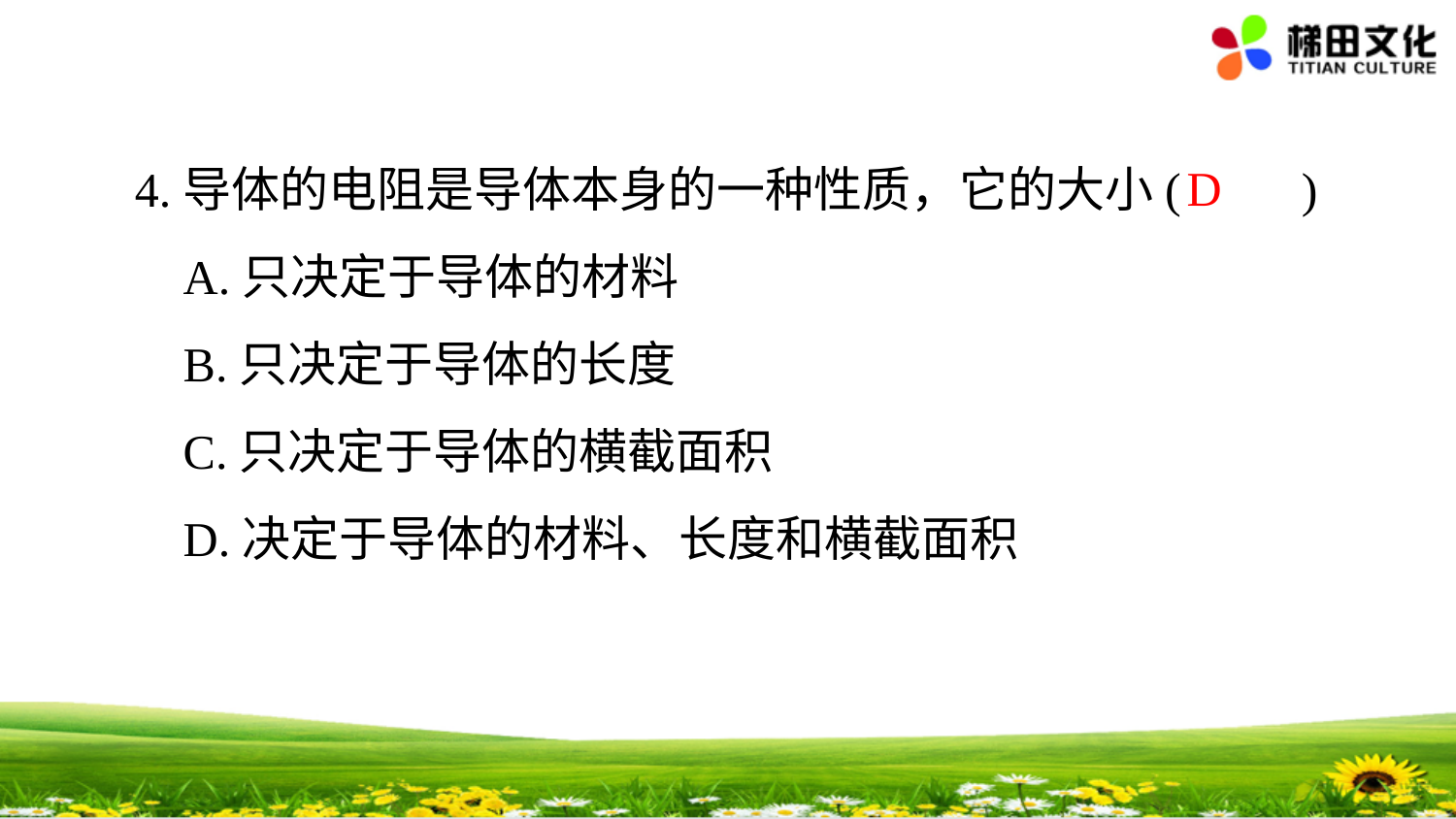

4.导体的电阻是导体本身的一种性质，它的大小(　　)
    A.只决定于导体的材料
    B.只决定于导体的长度
    C.只决定于导体的横截面积
    D.决定于导体的材料、长度和横截面积
D